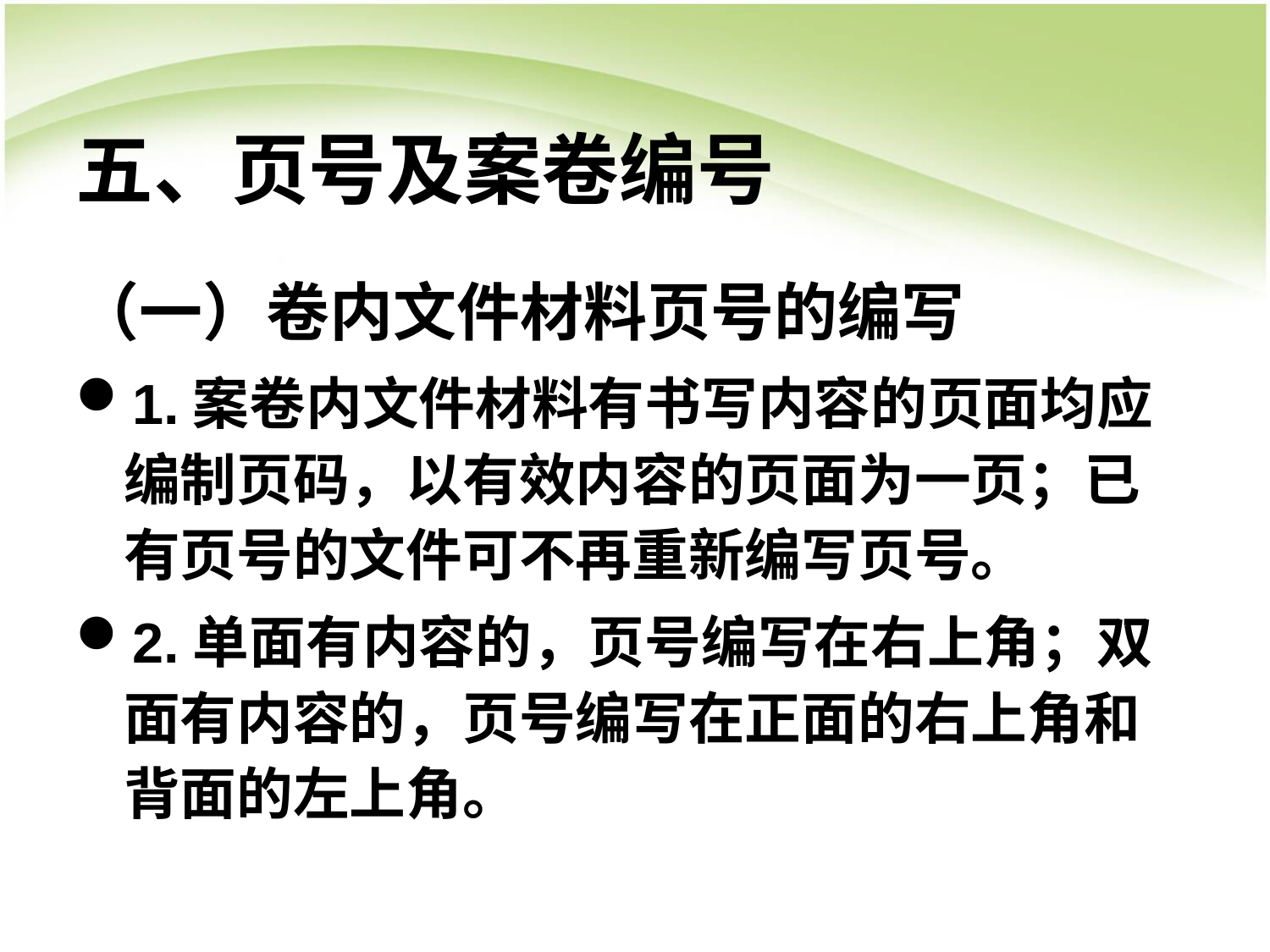

# 五、页号及案卷编号
（一）卷内文件材料页号的编写
1.案卷内文件材料有书写内容的页面均应编制页码，以有效内容的页面为一页；已有页号的文件可不再重新编写页号。
2.单面有内容的，页号编写在右上角；双面有内容的，页号编写在正面的右上角和背面的左上角。